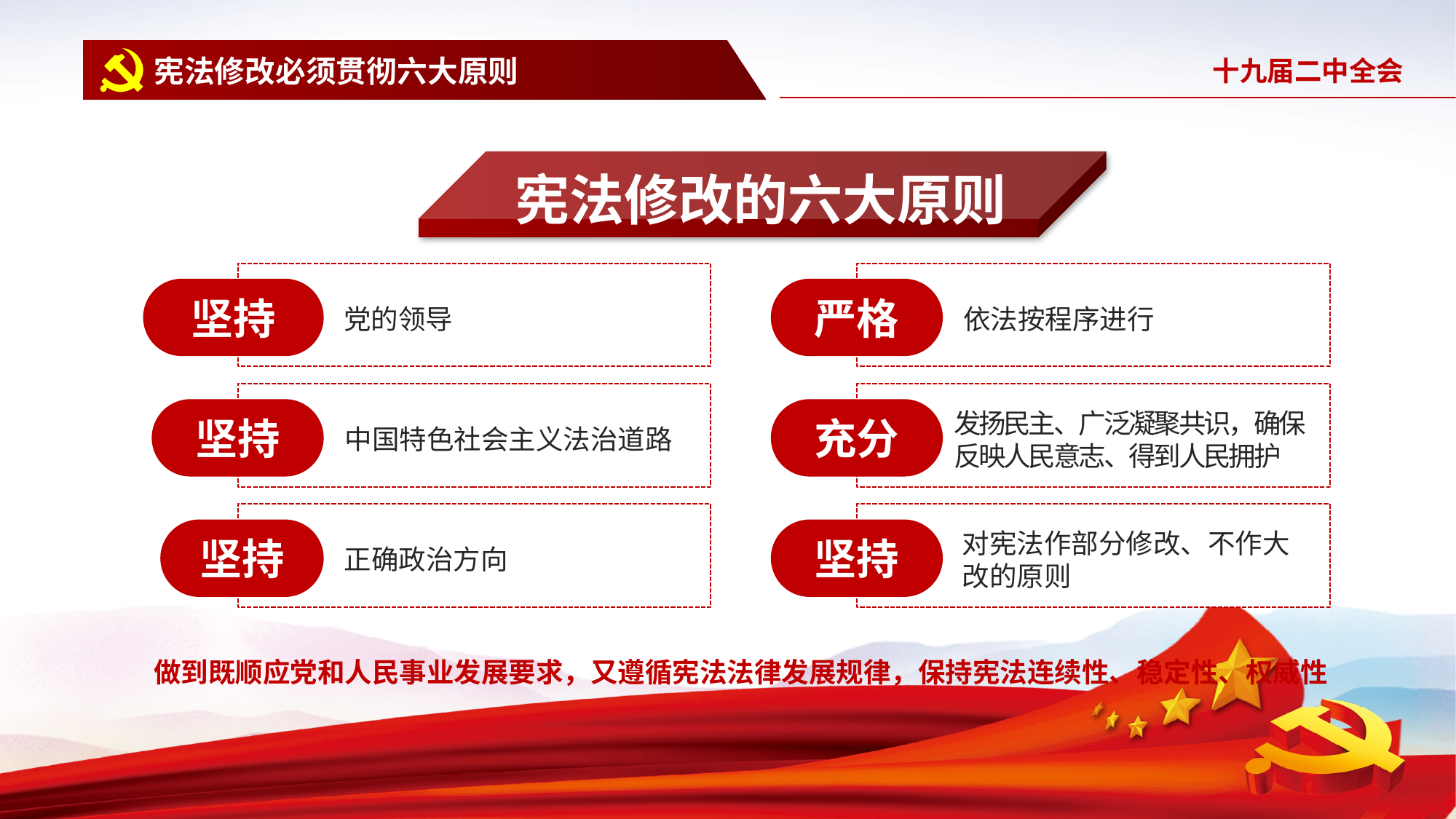

宪法修改必须贯彻六大原则
宪法修改的六大原则

坚持
党的领导

严格
依法按程序进行

坚持
中国特色社会主义法治道路

充分
发扬民主、广泛凝聚共识，确保反映人民意志、得到人民拥护

坚持
正确政治方向

坚持
对宪法作部分修改、不作大改的原则
做到既顺应党和人民事业发展要求，又遵循宪法法律发展规律，保持宪法连续性、稳定性、权威性